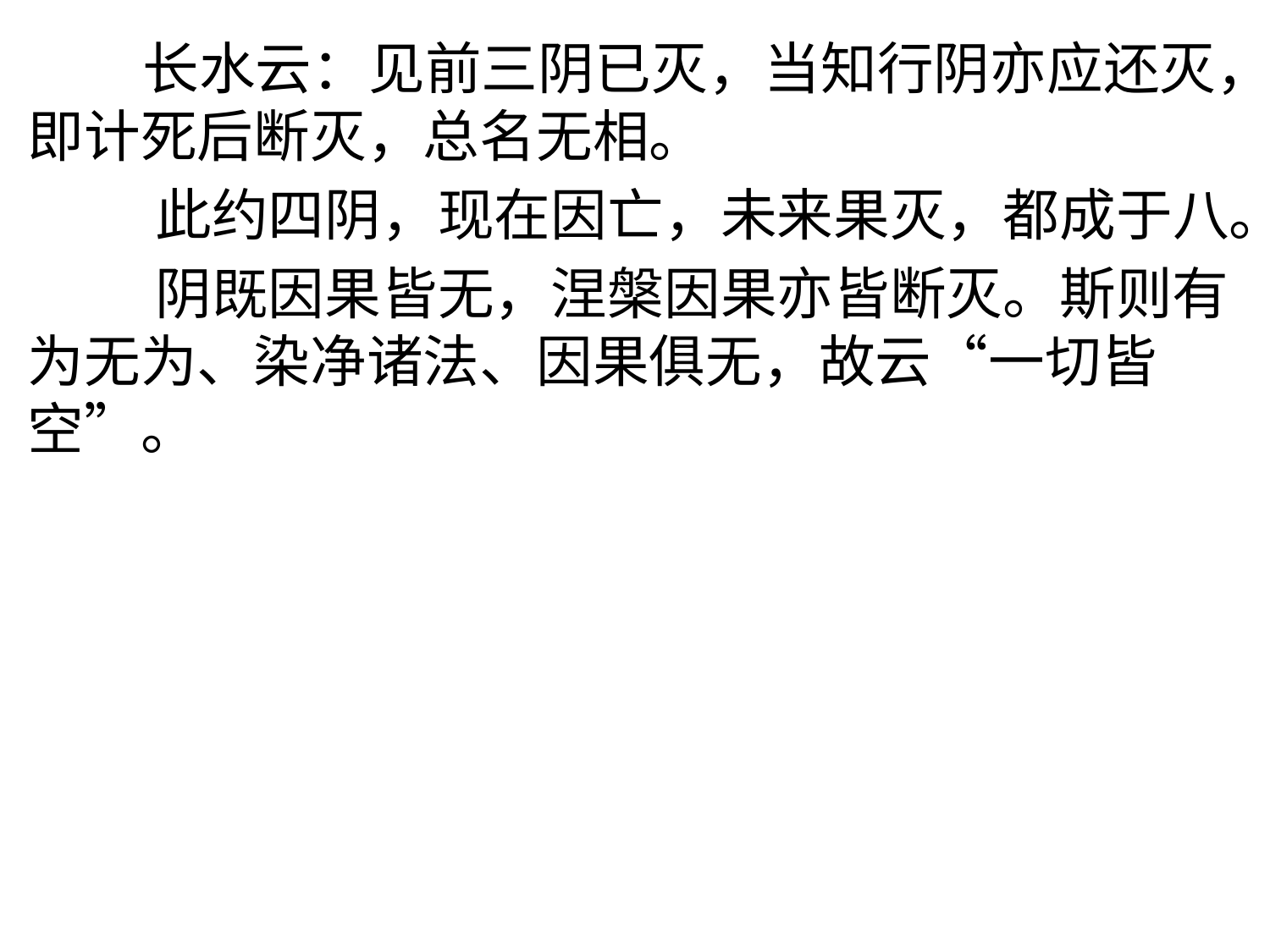

长水云：见前三阴已灭，当知行阴亦应还灭，即计死后断灭，总名无相。
         此约四阴，现在因亡，未来果灭，都成于八。
         阴既因果皆无，涅槃因果亦皆断灭。斯则有为无为、染净诸法、因果俱无，故云“一切皆空”。